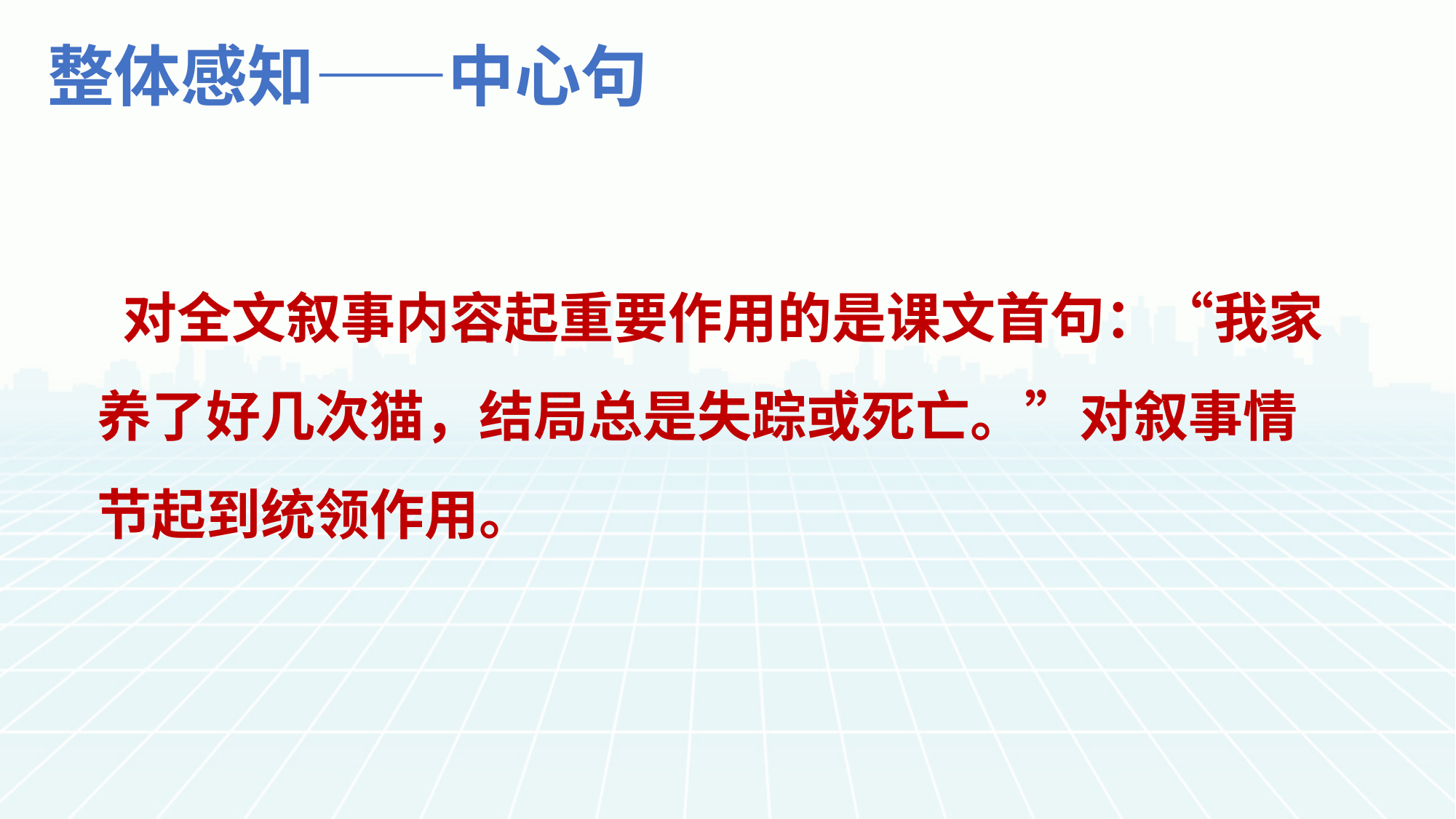

整体感知——中心句
 对全文叙事内容起重要作用的是课文首句：“我家养了好几次猫，结局总是失踪或死亡。”对叙事情节起到统领作用。